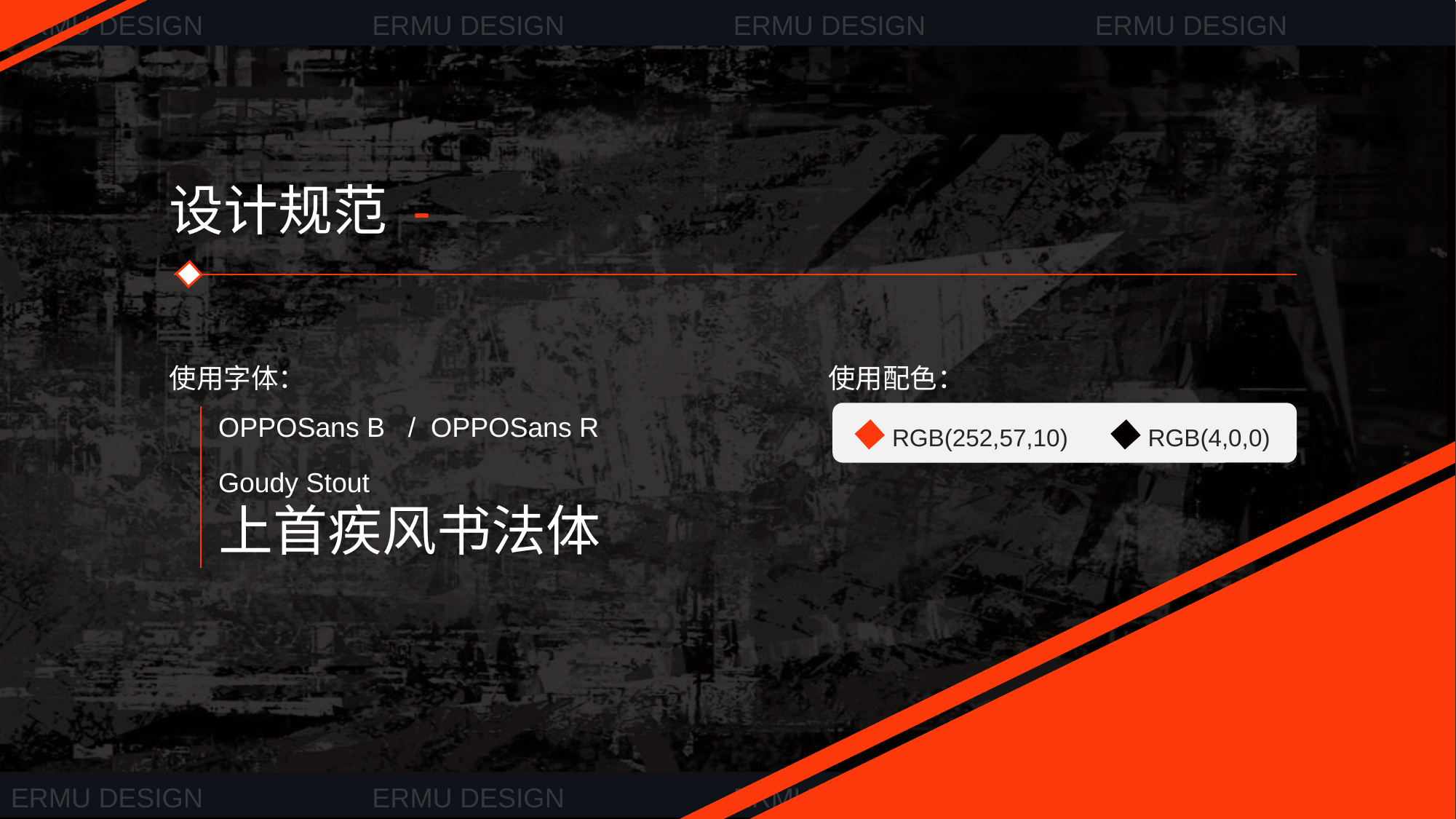

设计规范 -

使用字体：
OPPOSans B   /  OPPOSans R
Goudy Stout
上首疾风书法体
使用配色：

RGB(252,57,10)

RGB(4,0,0)